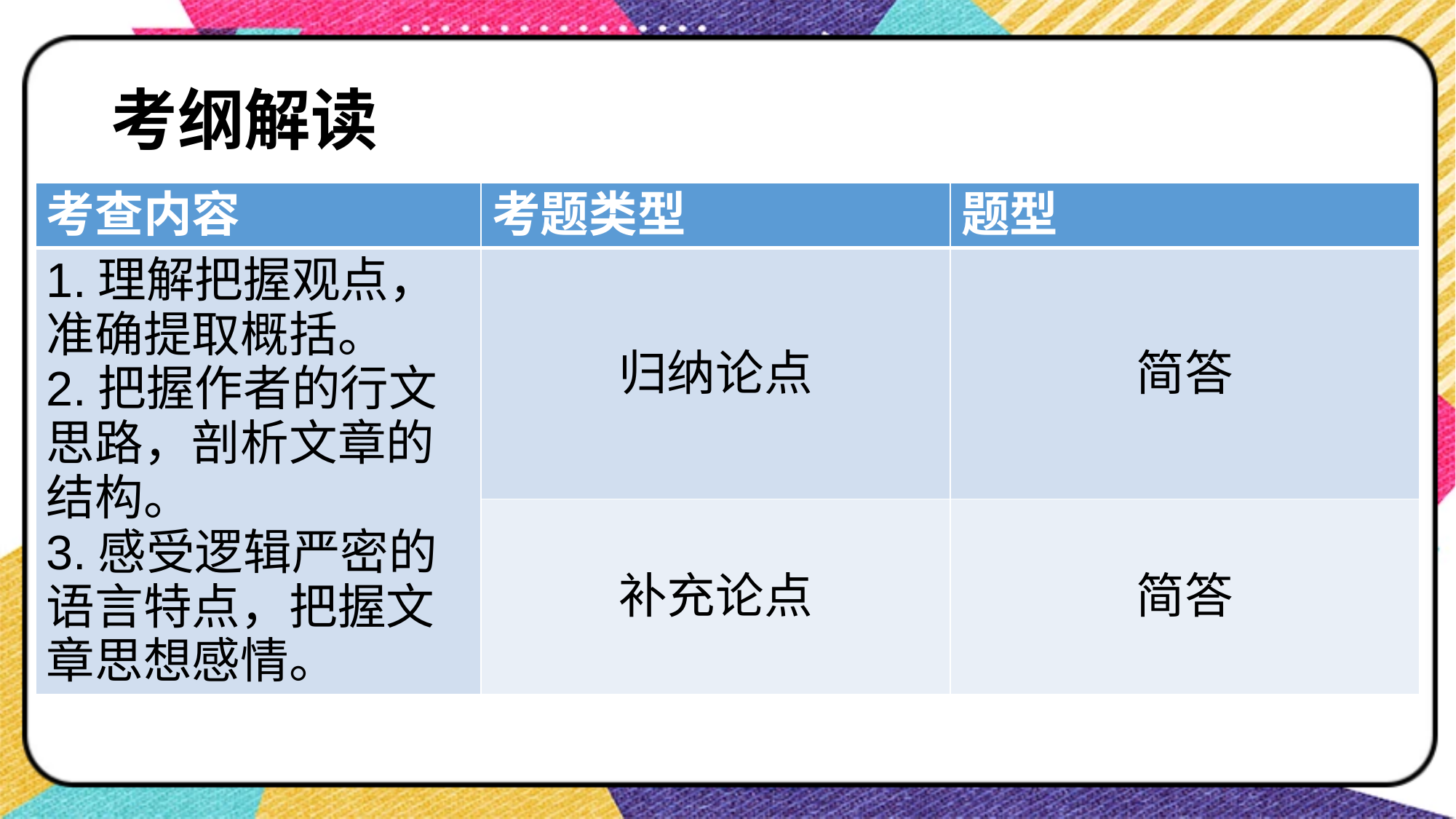

# 考纲解读
| 考查内容 | 考题类型 | 题型 |
| --- | --- | --- |
| 1.理解把握观点，准确提取概括。 2.把握作者的行文思路，剖析文章的结构。 3.感受逻辑严密的语言特点，把握文章思想感情。 | 归纳论点 | 简答 |
|  | 补充论点 | 简答 |